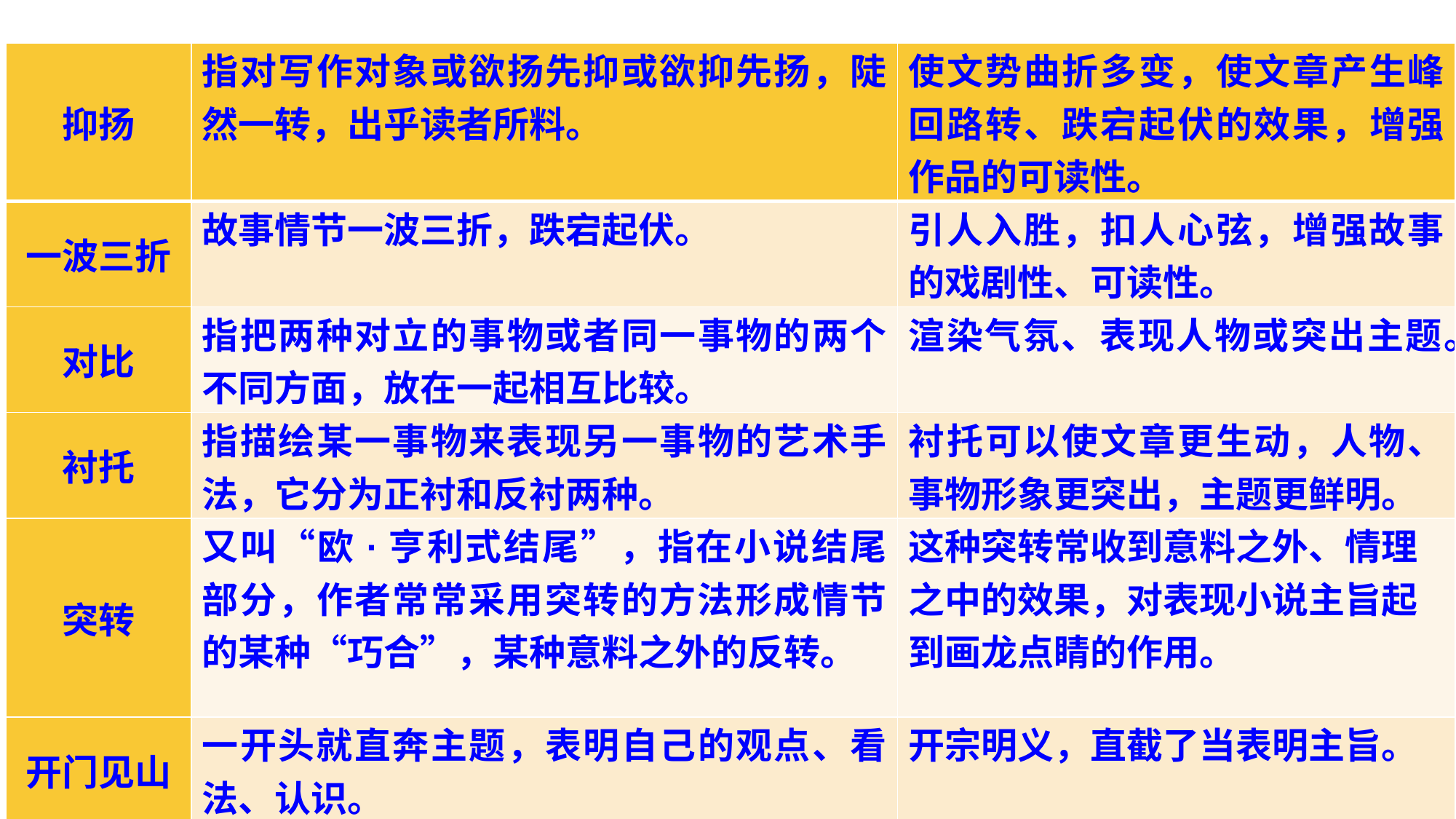

| 抑扬 | 指对写作对象或欲扬先抑或欲抑先扬，陡然一转，出乎读者所料。 | 使文势曲折多变，使文章产生峰回路转、跌宕起伏的效果，增强作品的可读性。 |
| --- | --- | --- |
| 一波三折 | 故事情节一波三折，跌宕起伏。 | 引人入胜，扣人心弦，增强故事的戏剧性、可读性。 |
| 对比 | 指把两种对立的事物或者同一事物的两个不同方面，放在一起相互比较。 | 渲染气氛、表现人物或突出主题。 |
| 衬托 | 指描绘某一事物来表现另一事物的艺术手法，它分为正衬和反衬两种。 | 衬托可以使文章更生动，人物、事物形象更突出，主题更鲜明。 |
| 突转 | 又叫“欧·亨利式结尾”，指在小说结尾部分，作者常常采用突转的方法形成情节的某种“巧合”，某种意料之外的反转。 | 这种突转常收到意料之外、情理之中的效果，对表现小说主旨起到画龙点睛的作用。 |
| 开门见山 | 一开头就直奔主题，表明自己的观点、看法、认识。 | 开宗明义，直截了当表明主旨。 |
#